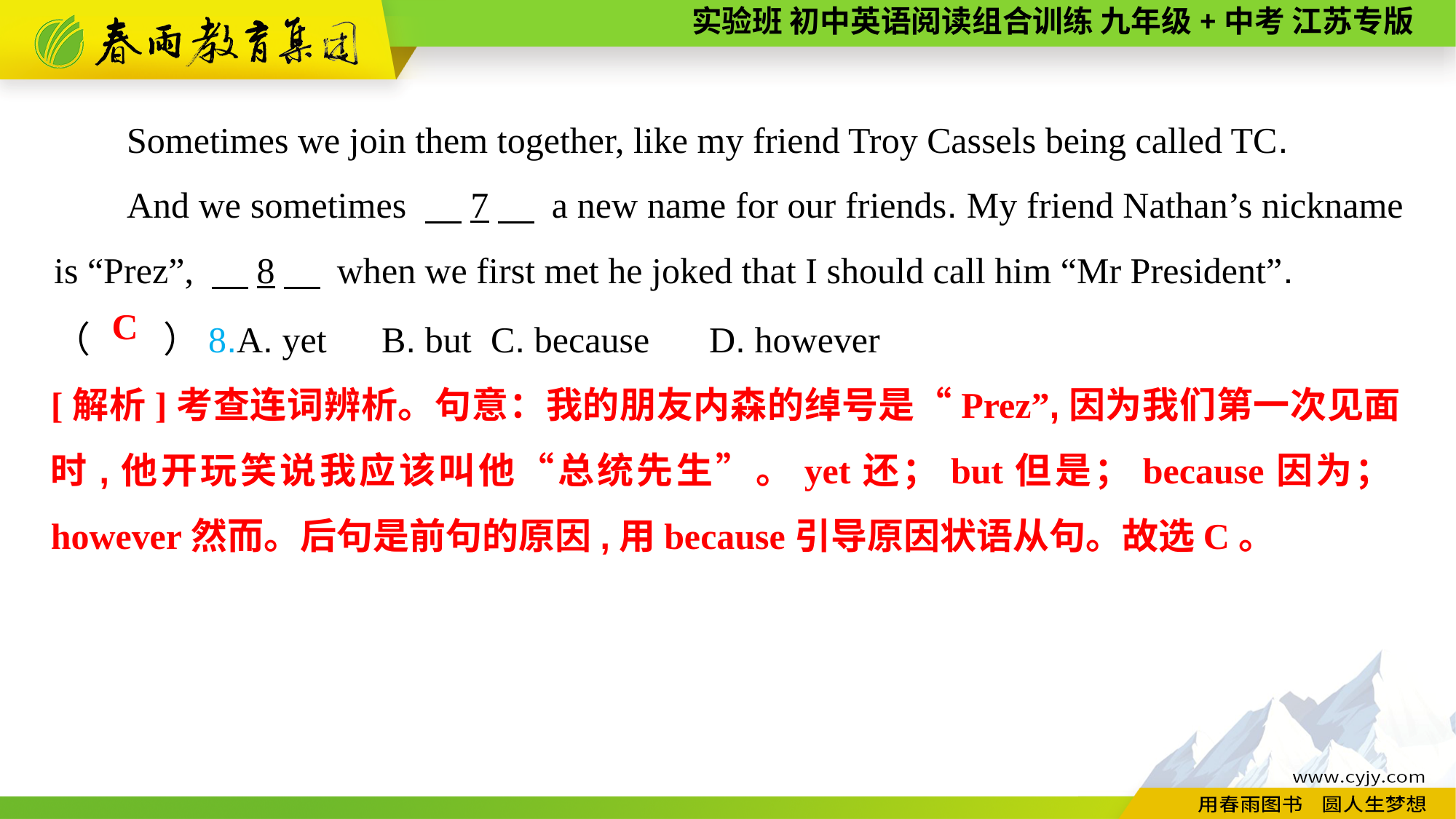

Sometimes we join them together, like my friend Troy Cassels being called TC.
And we sometimes 　7　 a new name for our friends. My friend Nathan’s nickname is “Prez”, 　8　 when we first met he joked that I should call him “Mr President”.
（　　）8.A. yet	B. but	C. because	D. however
 C
[解析]考查连词辨析。句意：我的朋友内森的绰号是“Prez”,因为我们第一次见面时,他开玩笑说我应该叫他“总统先生”。yet还；but但是；because因为；however然而。后句是前句的原因,用because引导原因状语从句。故选C。